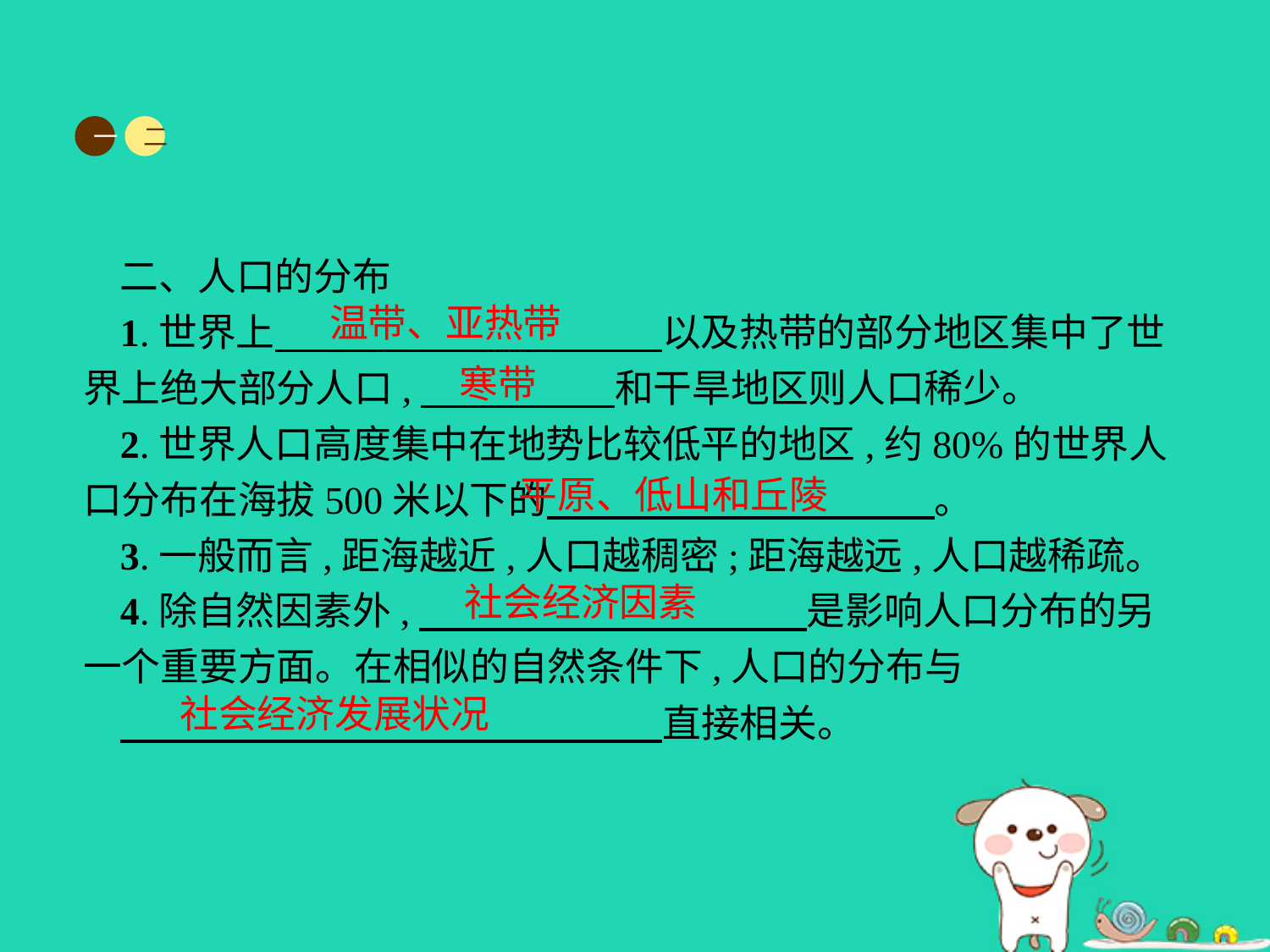

一
二
二、人口的分布
1.世界上　　　　　　　　　　以及热带的部分地区集中了世界上绝大部分人口,　　　　　和干旱地区则人口稀少。
2.世界人口高度集中在地势比较低平的地区,约80%的世界人口分布在海拔500米以下的　　　　　　　　　　。
3.一般而言,距海越近,人口越稠密;距海越远,人口越稀疏。
4.除自然因素外,　　　　　　　　　　是影响人口分布的另一个重要方面。在相似的自然条件下,人口的分布与
　　　　　　　　　　　　　　直接相关。
温带、亚热带
寒带
平原、低山和丘陵
社会经济因素
社会经济发展状况